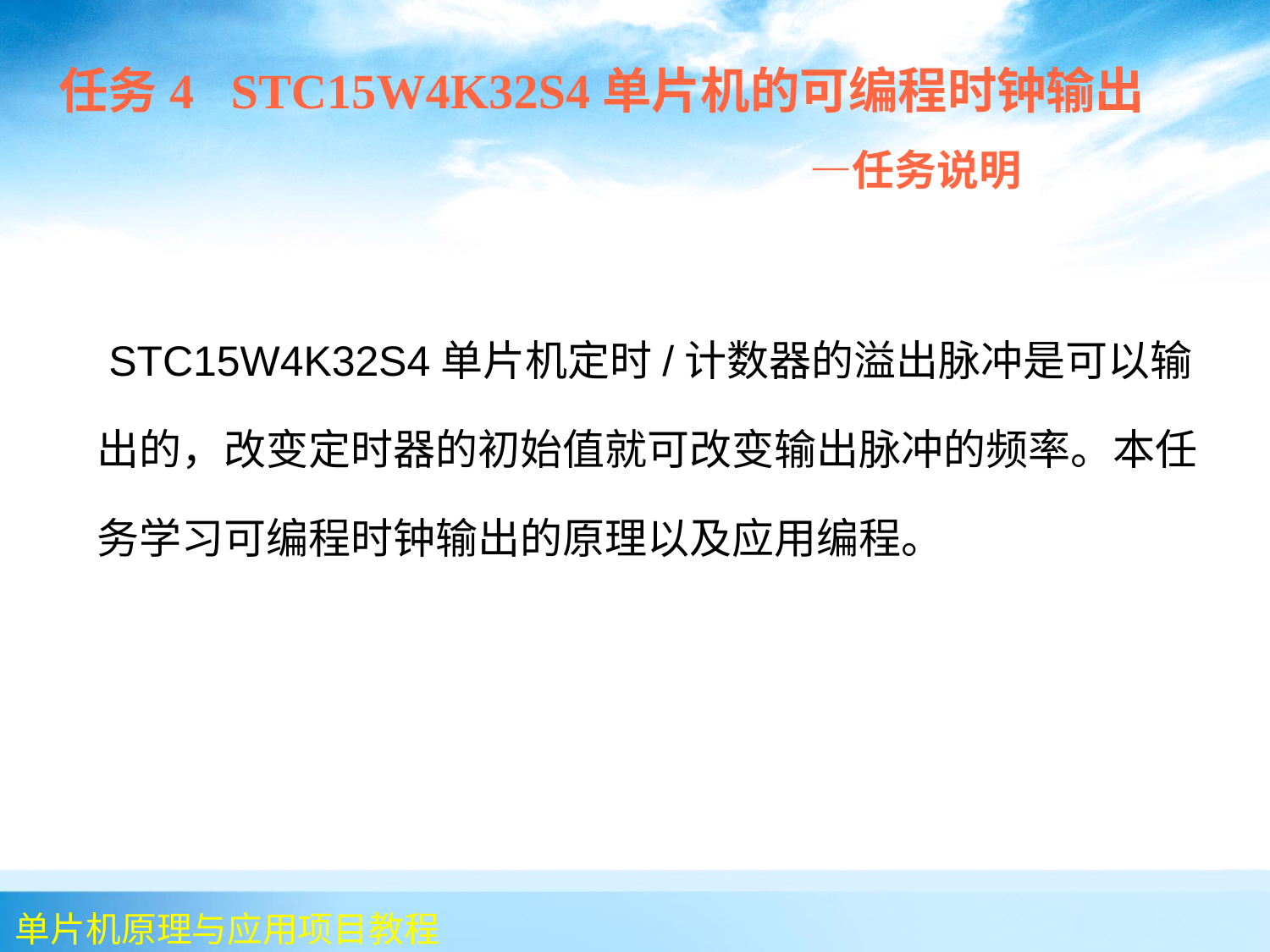

任务4   STC15W4K32S4单片机的可编程时钟输出
                                                                     —任务说明

  	 STC15W4K32S4单片机定时/计数器的溢出脉冲是可以输出的，改变定时器的初始值就可改变输出脉冲的频率。本任务学习可编程时钟输出的原理以及应用编程。